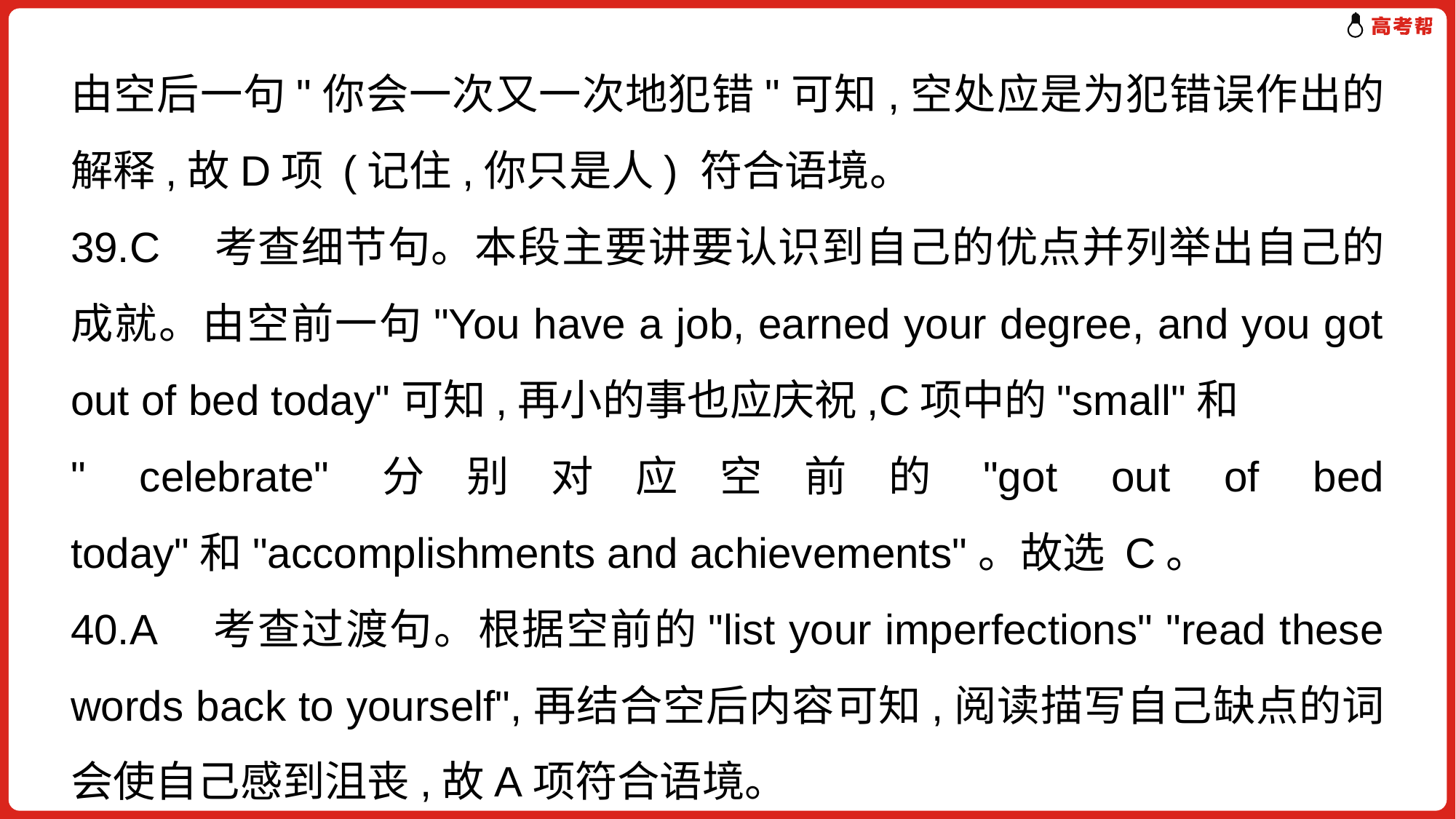

由空后一句"你会一次又一次地犯错"可知,空处应是为犯错误作出的解释,故D项 (记住,你只是人) 符合语境。
39.C　考查细节句。本段主要讲要认识到自己的优点并列举出自己的成就。由空前一句"You have a job, earned your degree, and you got out of bed today"可知,再小的事也应庆祝,C项中的"small"和
" celebrate"分别对应空前的"got out of bed today"和"accomplishments and achievements"。故选 C。
40.A　考查过渡句。根据空前的"list your imperfections" "read these words back to yourself",再结合空后内容可知,阅读描写自己缺点的词会使自己感到沮丧,故A项符合语境。